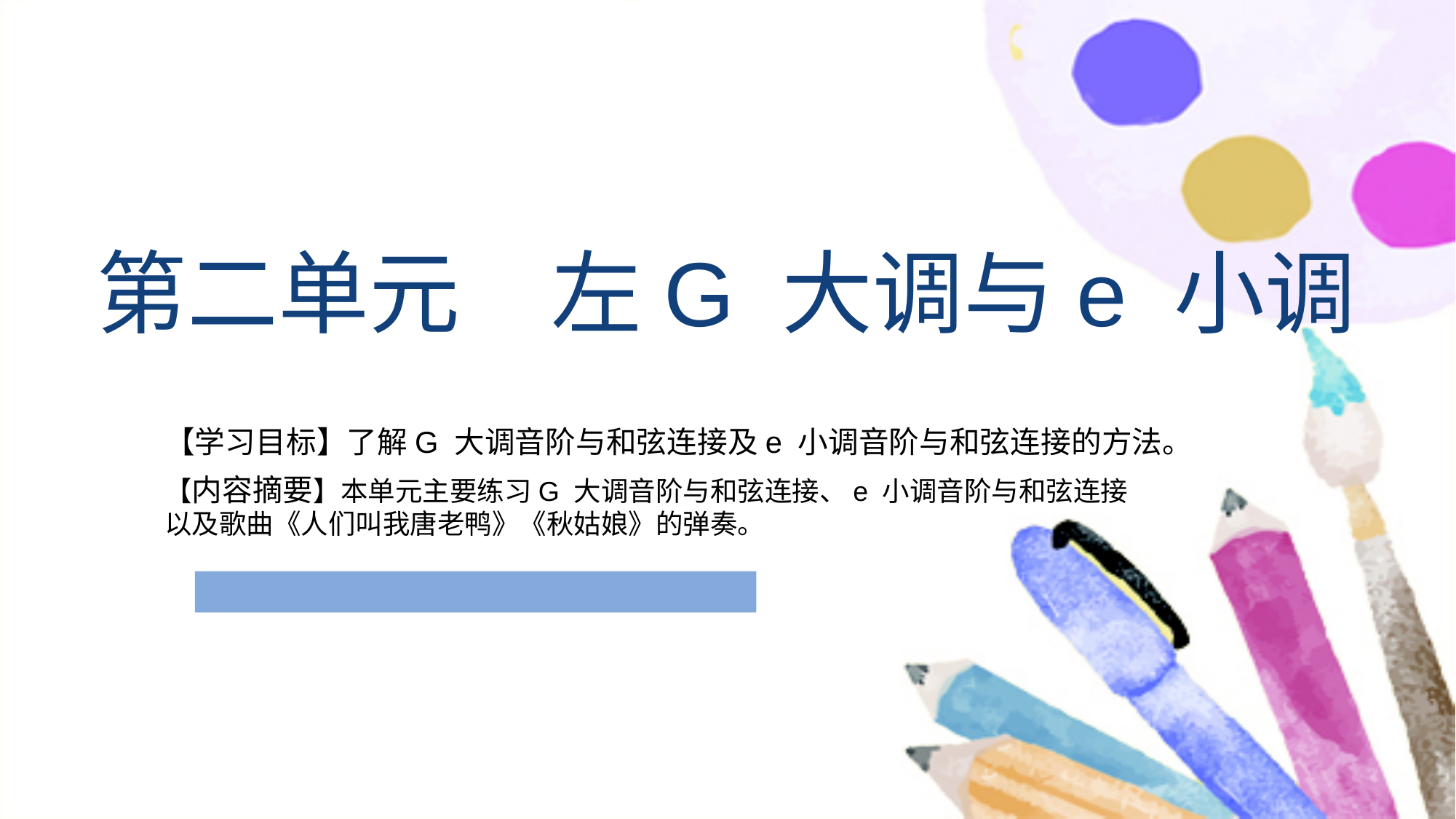

第二单元　左G 大调与e 小调
【学习目标】了解G 大调音阶与和弦连接及e 小调音阶与和弦连接的方法。
【内容摘要】本单元主要练习G 大调音阶与和弦连接、e 小调音阶与和弦连接以及歌曲《人们叫我唐老鸭》《秋姑娘》的弹奏。